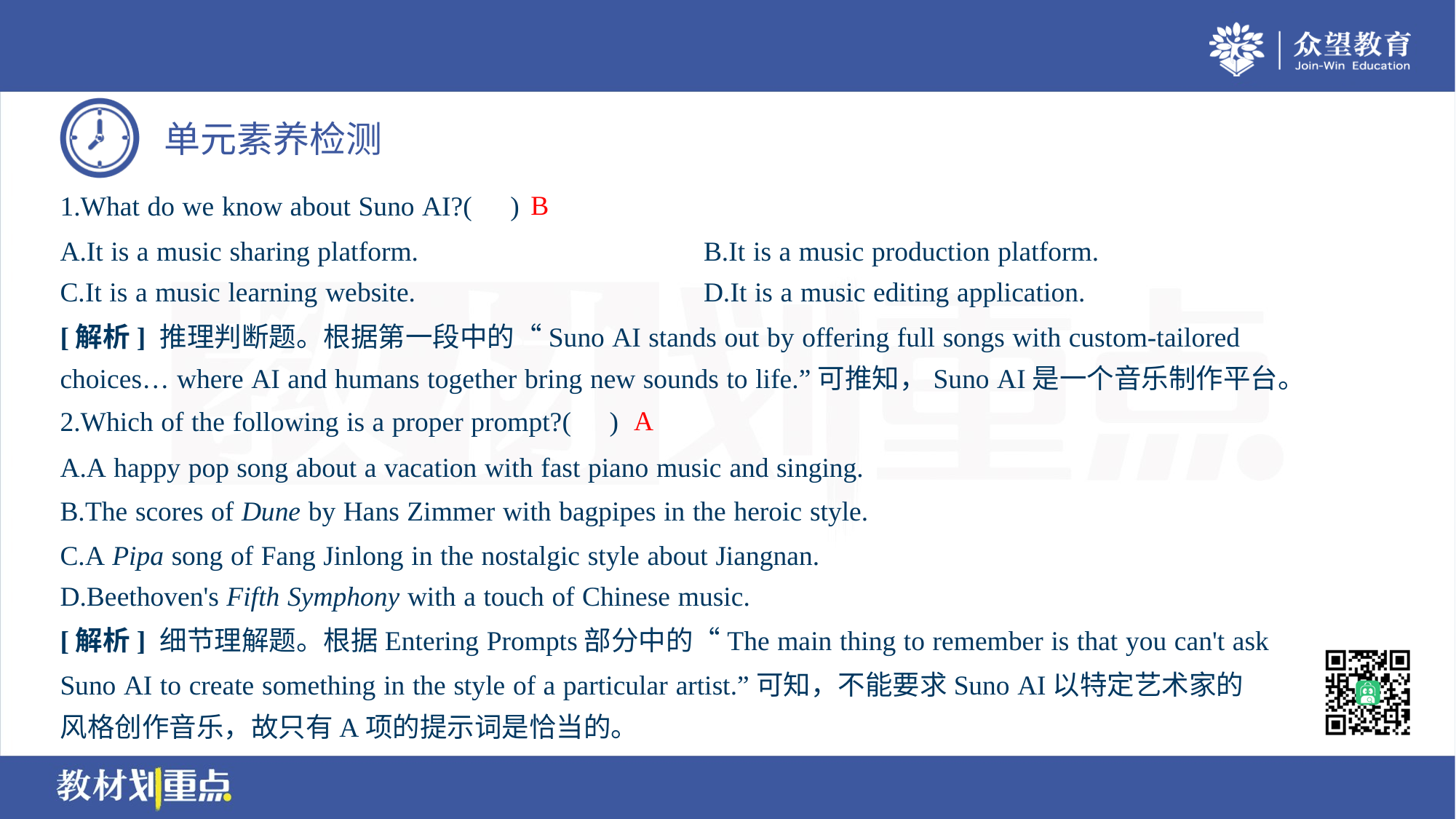

B
1.What do we know about Suno AI?(     )
A.It is a music sharing platform.	B.It is a music production platform.
C.It is a music learning website.	D.It is a music editing application.
[解析] 推理判断题。根据第一段中的“Suno AI stands out by offering full songs with custom-tailored
choices… where AI and humans together bring new sounds to life.”可推知，Suno AI是一个音乐制作平台。
A
2.Which of the following is a proper prompt?(     )
A.A happy pop song about a vacation with fast piano music and singing.
B.The scores of Dune by Hans Zimmer with bagpipes in the heroic style.
C.A Pipa song of Fang Jinlong in the nostalgic style about Jiangnan.
D.Beethoven's Fifth Symphony with a touch of Chinese music.
[解析] 细节理解题。根据Entering Prompts部分中的“The main thing to remember is that you can't ask
Suno AI to create something in the style of a particular artist.”可知，不能要求Suno AI以特定艺术家的
风格创作音乐，故只有A项的提示词是恰当的。